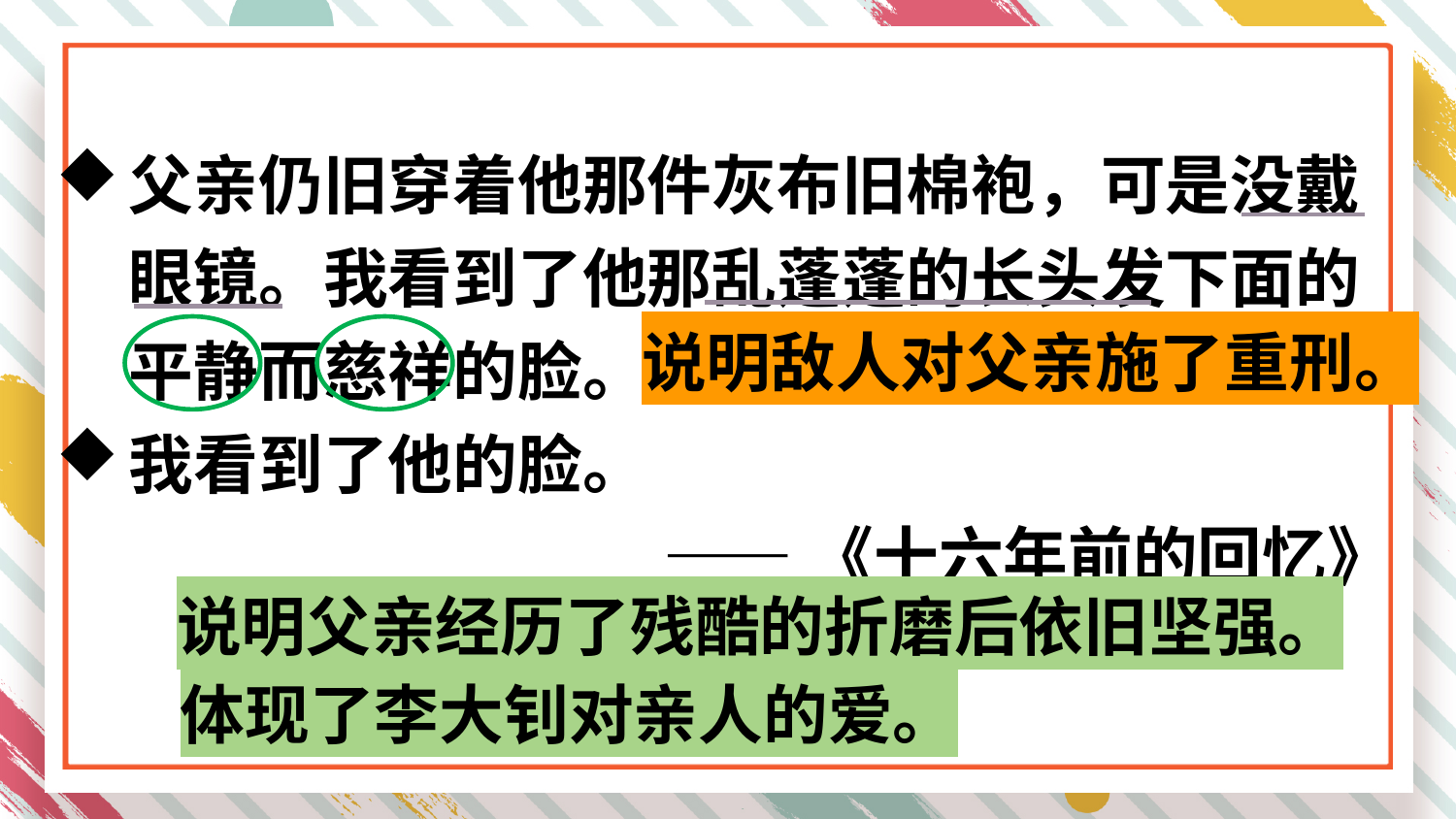

父亲仍旧穿着他那件灰布旧棉袍，可是没戴眼镜。我看到了他那乱蓬蓬的长头发下面的平静而慈祥的脸。
我看到了他的脸。
——《十六年前的回忆》
说明敌人对父亲施了重刑。

说明父亲经历了残酷的折磨后依旧坚强。
体现了李大钊对亲人的爱。